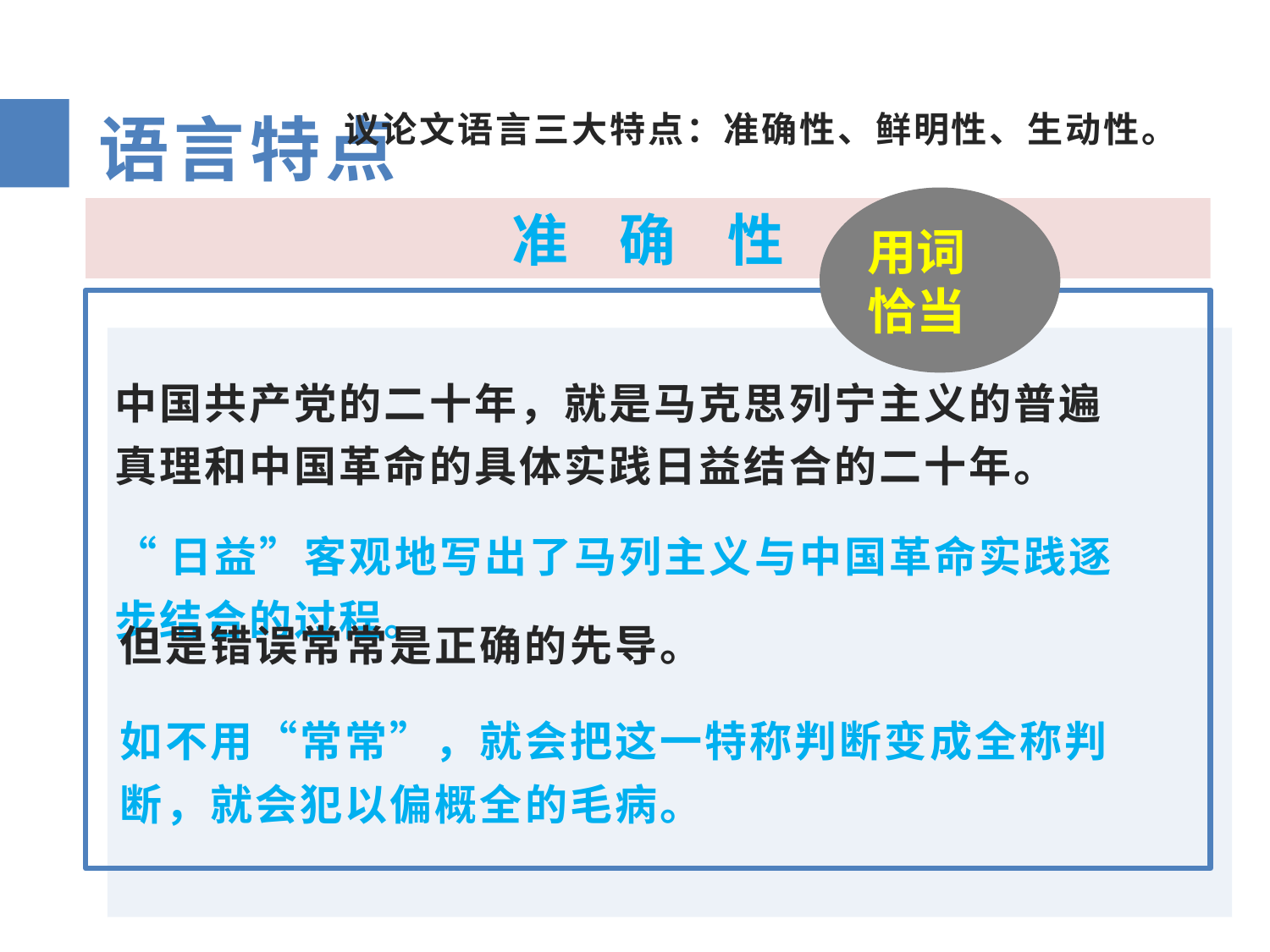

议论文语言三大特点：准确性、鲜明性、生动性。
语言特点

用词恰当
准    确    性

中国共产党的二十年，就是马克思列宁主义的普遍真理和中国革命的具体实践日益结合的二十年。
“日益”客观地写出了马列主义与中国革命实践逐步结合的过程。
但是错误常常是正确的先导。
如不用“常常”，就会把这一特称判断变成全称判断，就会犯以偏概全的毛病。